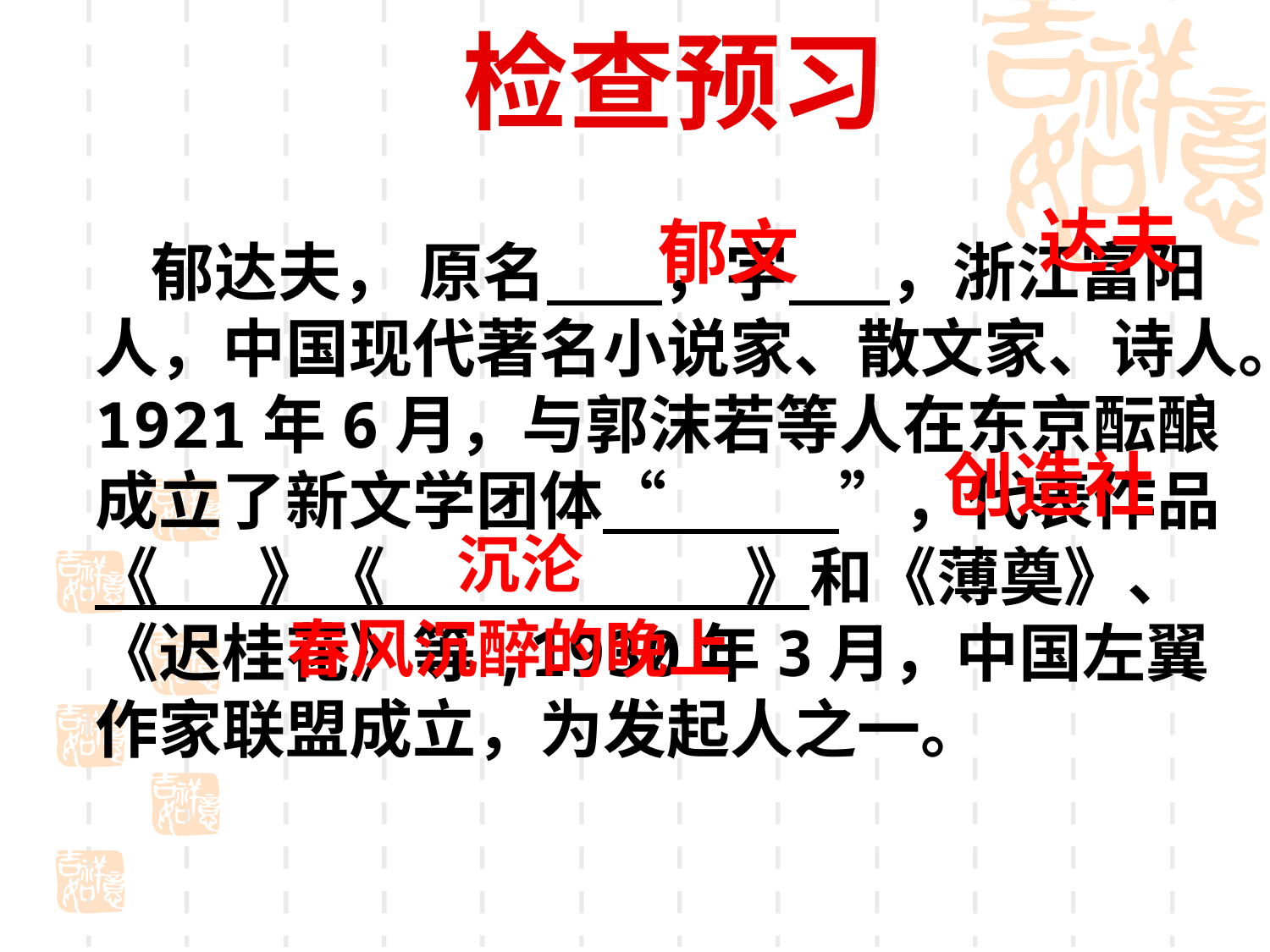

# 检查预习
达夫
郁文
       郁达夫， 原名        ，字       ，浙江富阳人，中国现代著名小说家、散文家、诗人。1921年6月，与郭沫若等人在东京酝酿成立了新文学团体“            ”，代表作品《       》《                         》和《薄奠》、《迟桂花》等,1930年3月，中国左翼作家联盟成立，为发起人之一。
创造社
沉沦
春风沉醉的晚上